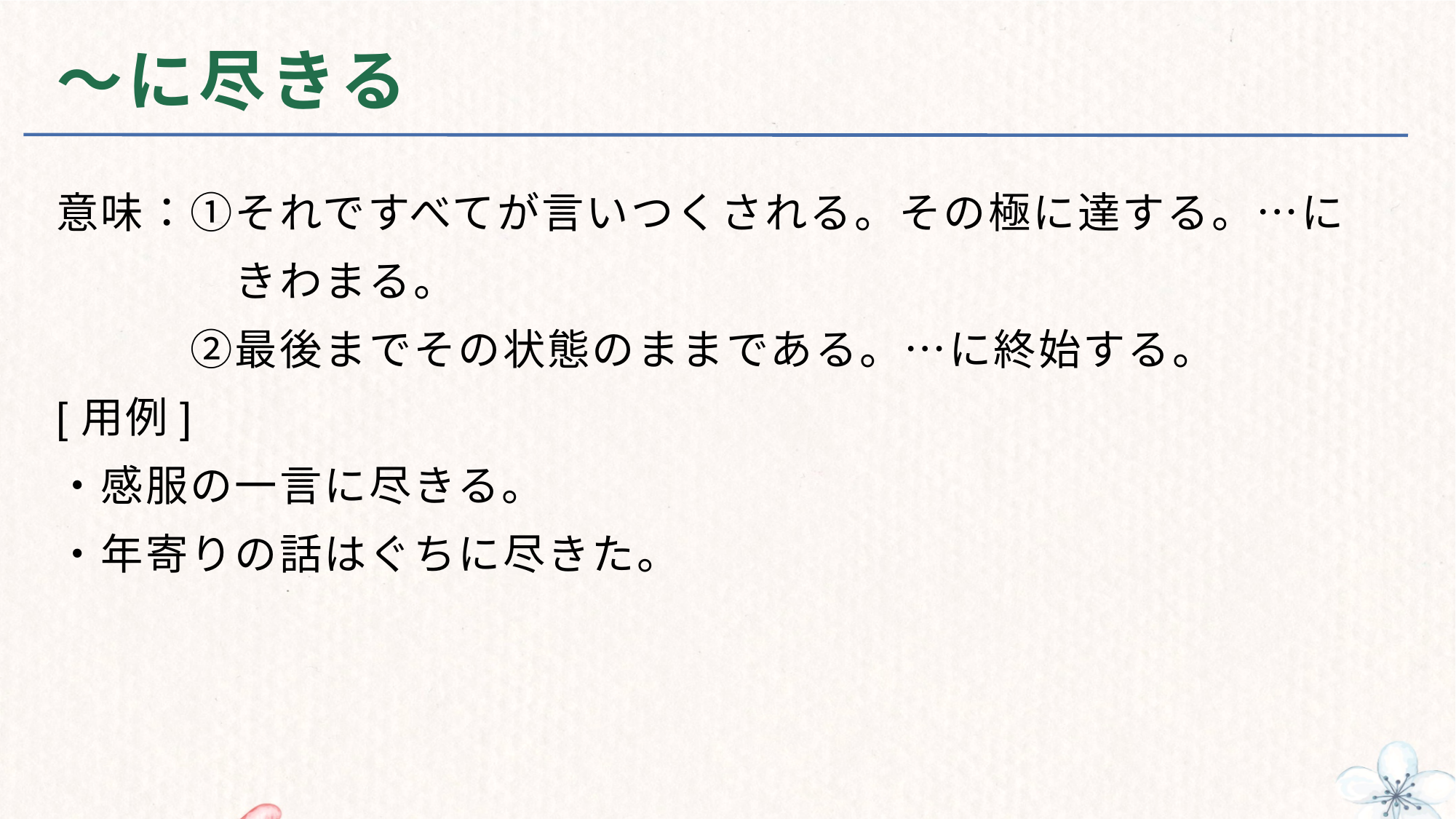

# ～に尽きる
意味：①それですべてが言いつくされる。その極に達する。…に
　　　　きわまる。
　　　②最後までその状態のままである。…に終始する。
[用例]
・感服の一言に尽きる。
・年寄りの話はぐちに尽きた。